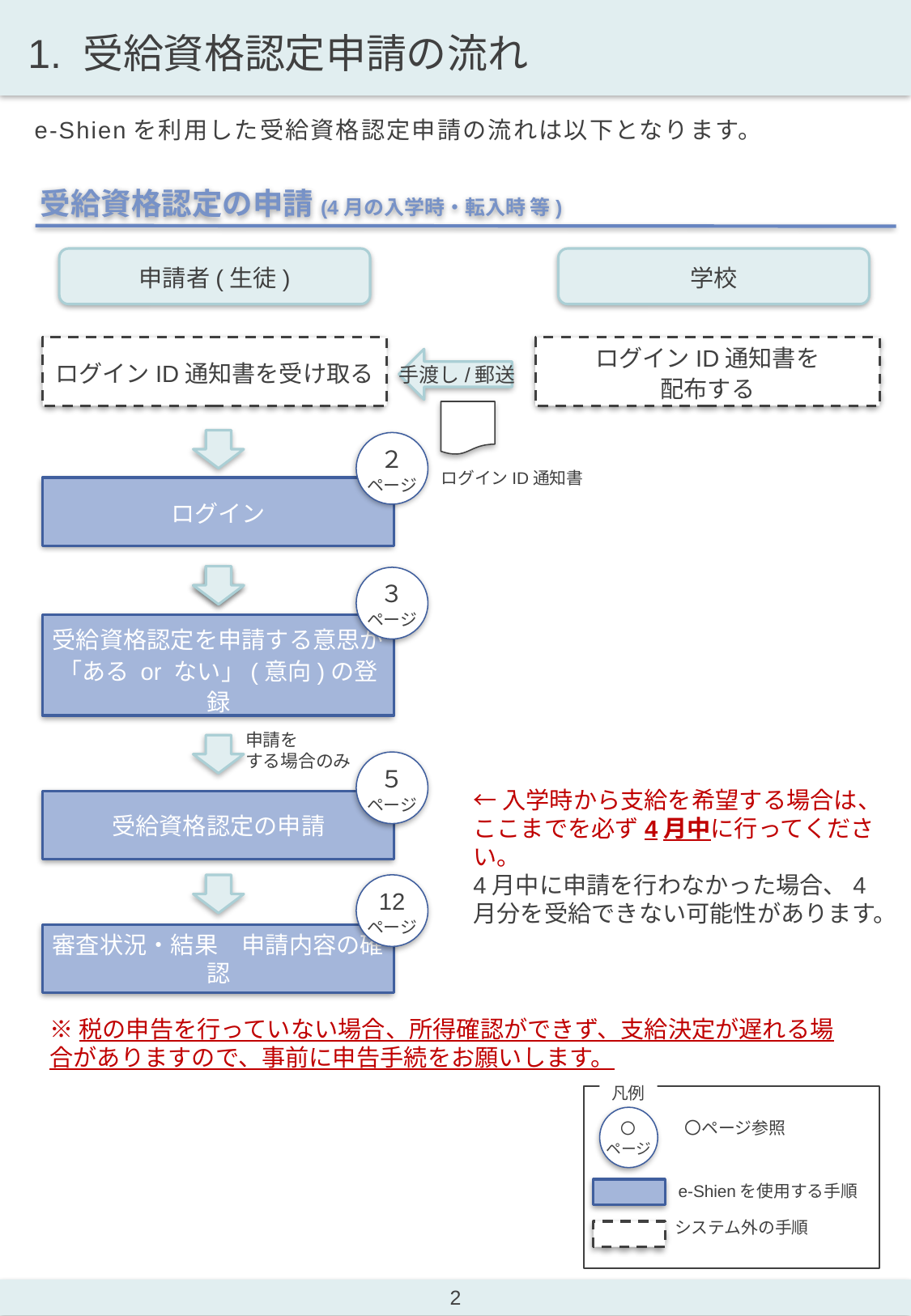

1. 受給資格認定申請の流れ
e-Shienを利用した受給資格認定申請の流れは以下となります。
受給資格認定の申請(4月の入学時・転入時 等)
申請者(生徒)
学校
ログインID通知書を受け取る
ログインID通知書を
配布する

手渡し/郵送

２
ページ
ログインID通知書
ログイン

３
ページ

受給資格認定を申請する意思が
「ある or ない」(意向)の登録
申請を
する場合のみ

５
ページ
←入学時から支給を希望する場合は、ここまでを必ず4月中に行ってください。
4月中に申請を行わなかった場合、4月分を受給できない可能性があります。
受給資格認定の申請

12
ページ
審査状況・結果　申請内容の確認
※税の申告を行っていない場合、所得確認ができず、支給決定が遅れる場合がありますので、事前に申告手続をお願いします。
凡例

e-Shienを使用する手順

システム外の手順

〇
ページ
〇ページ参照